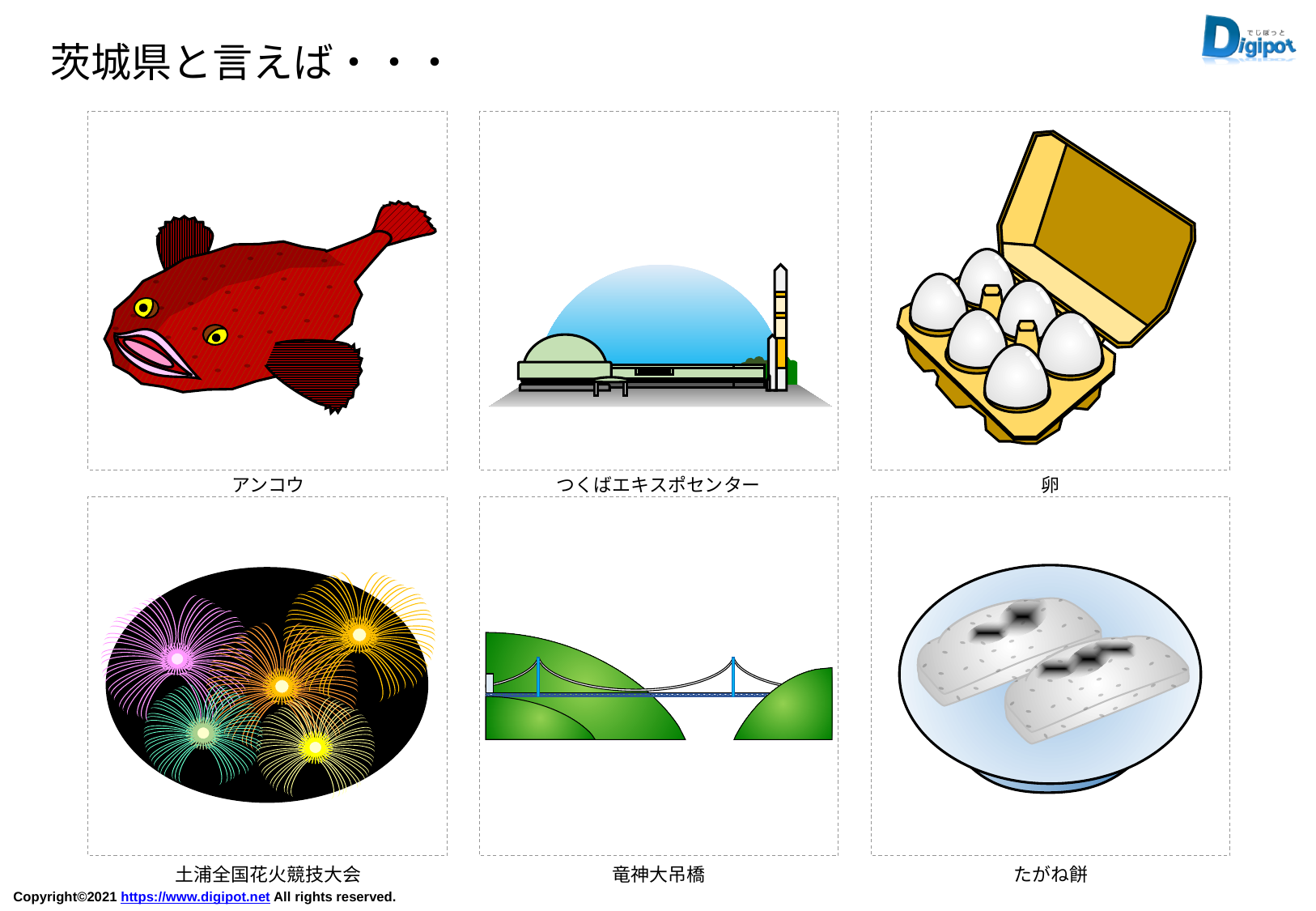

茨城県と言えば・・・

アンコウ
つくばエキスポセンター
卵

土浦全国花火競技大会
竜神大吊橋
たがね餅